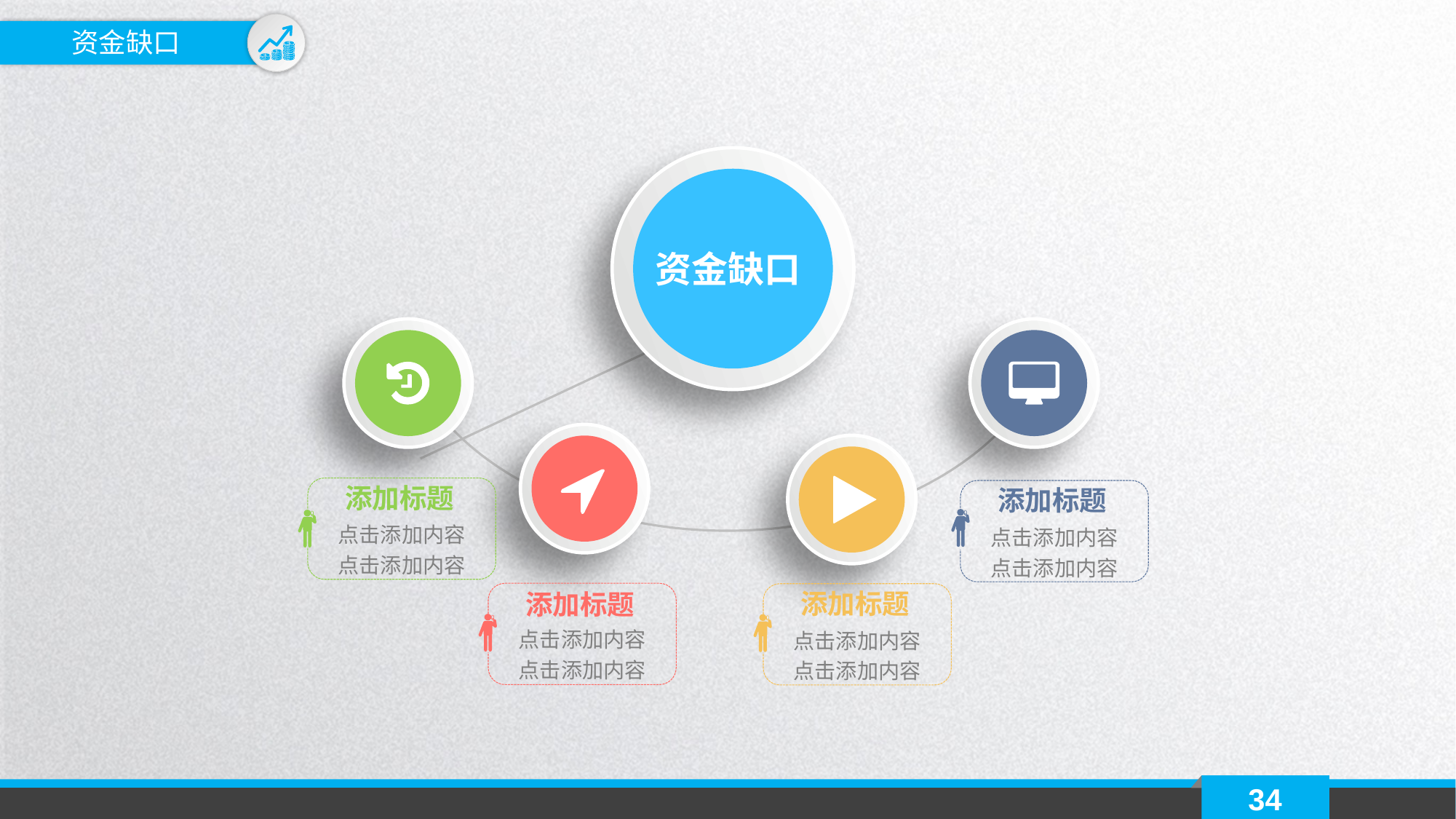

资金缺口

资金缺口

添加标题
点击添加内容点击添加内容

添加标题
点击添加内容点击添加内容

添加标题
点击添加内容点击添加内容

添加标题
点击添加内容点击添加内容

34

延时符